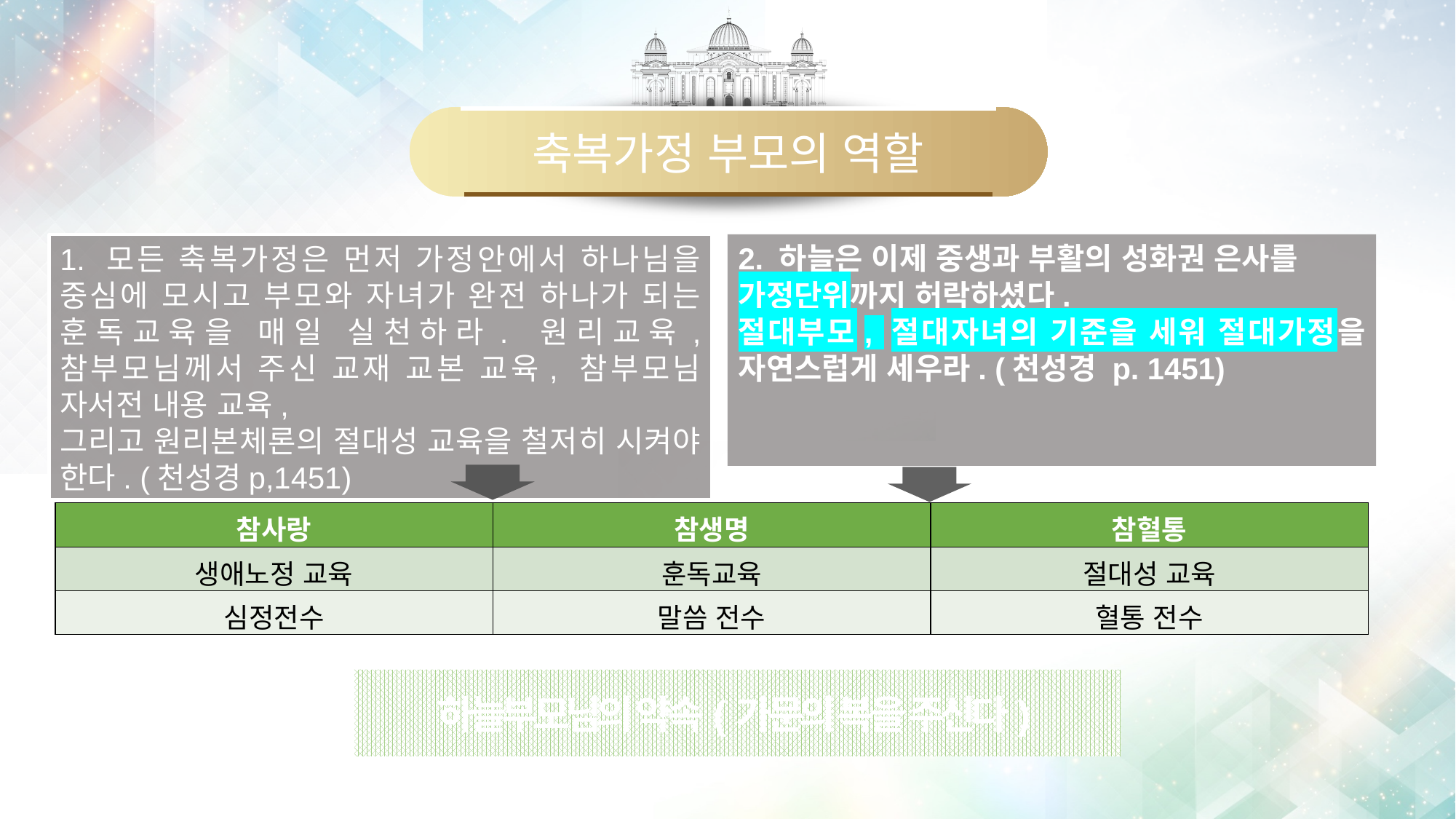

축복가정 부모의 역할
1. 모든 축복가정은 먼저 가정안에서 하나님을 중심에 모시고 부모와 자녀가 완전 하나가 되는 훈독교육을 매일 실천하라. 원리교육, 참부모님께서 주신 교재 교본 교육, 참부모님 자서전 내용 교육,
그리고 원리본체론의 절대성 교육을 철저히 시켜야 한다. (천성경p,1451)
2. 하늘은 이제 중생과 부활의 성화권 은사를
가정단위까지 허락하셨다.
절대부모, 절대자녀의 기준을 세워 절대가정을 자연스럽게 세우라. (천성경 p. 1451)

| 참사랑 | 참생명 | 참혈통 |
| --- | --- | --- |
| 생애노정 교육 | 훈독교육 | 절대성 교육 |
| 심정전수 | 말씀 전수 | 혈통 전수 |
하늘부모님의 약속(가문의 복을 주신다)